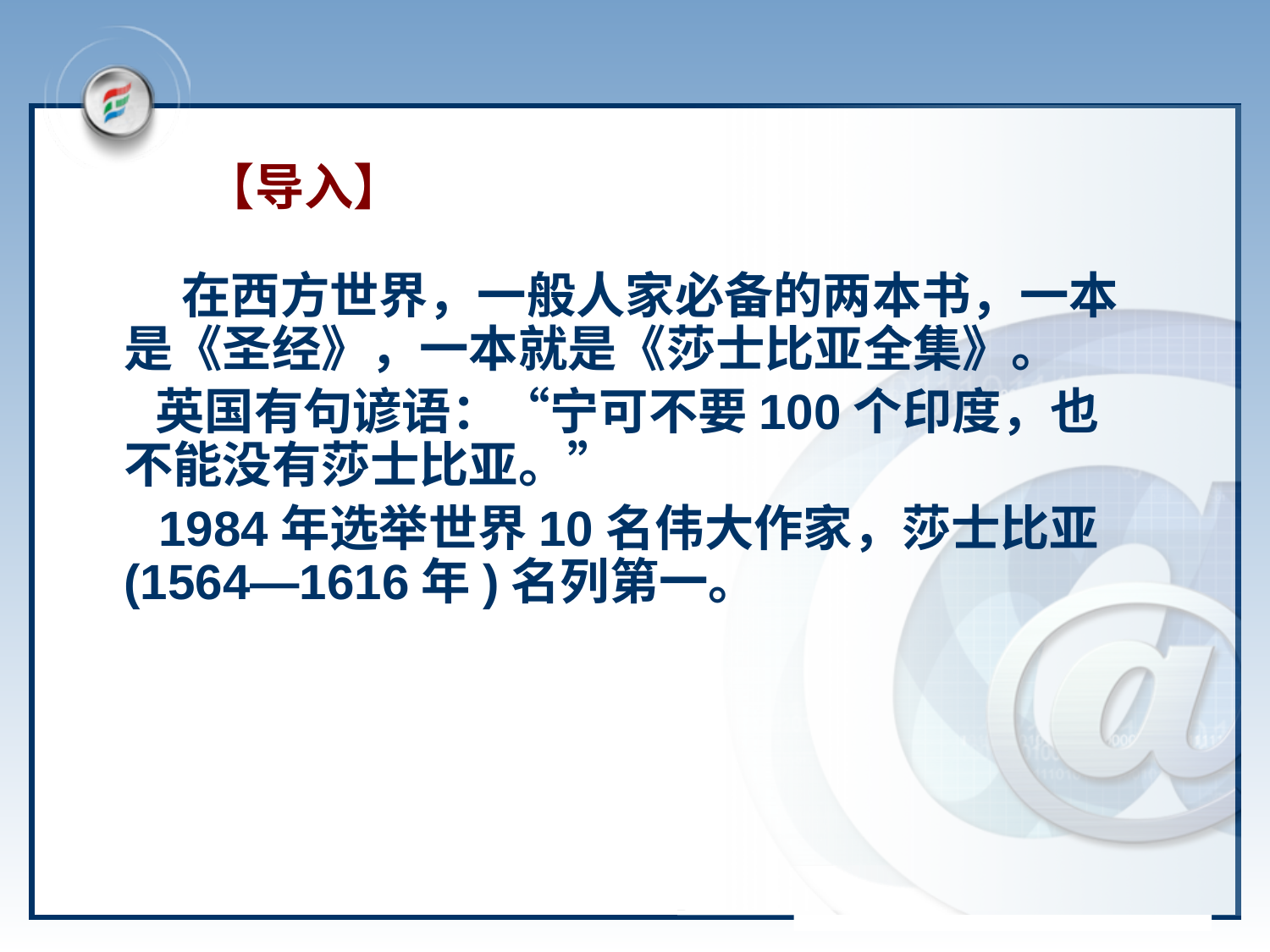

# 【导入】
          在西方世界，一般人家必备的两本书，一本是《圣经》，一本就是《莎士比亚全集》。
      英国有句谚语：“宁可不要100个印度，也不能没有莎士比亚。”
      1984年选举世界10名伟大作家，莎士比亚(1564—1616年)名列第一。